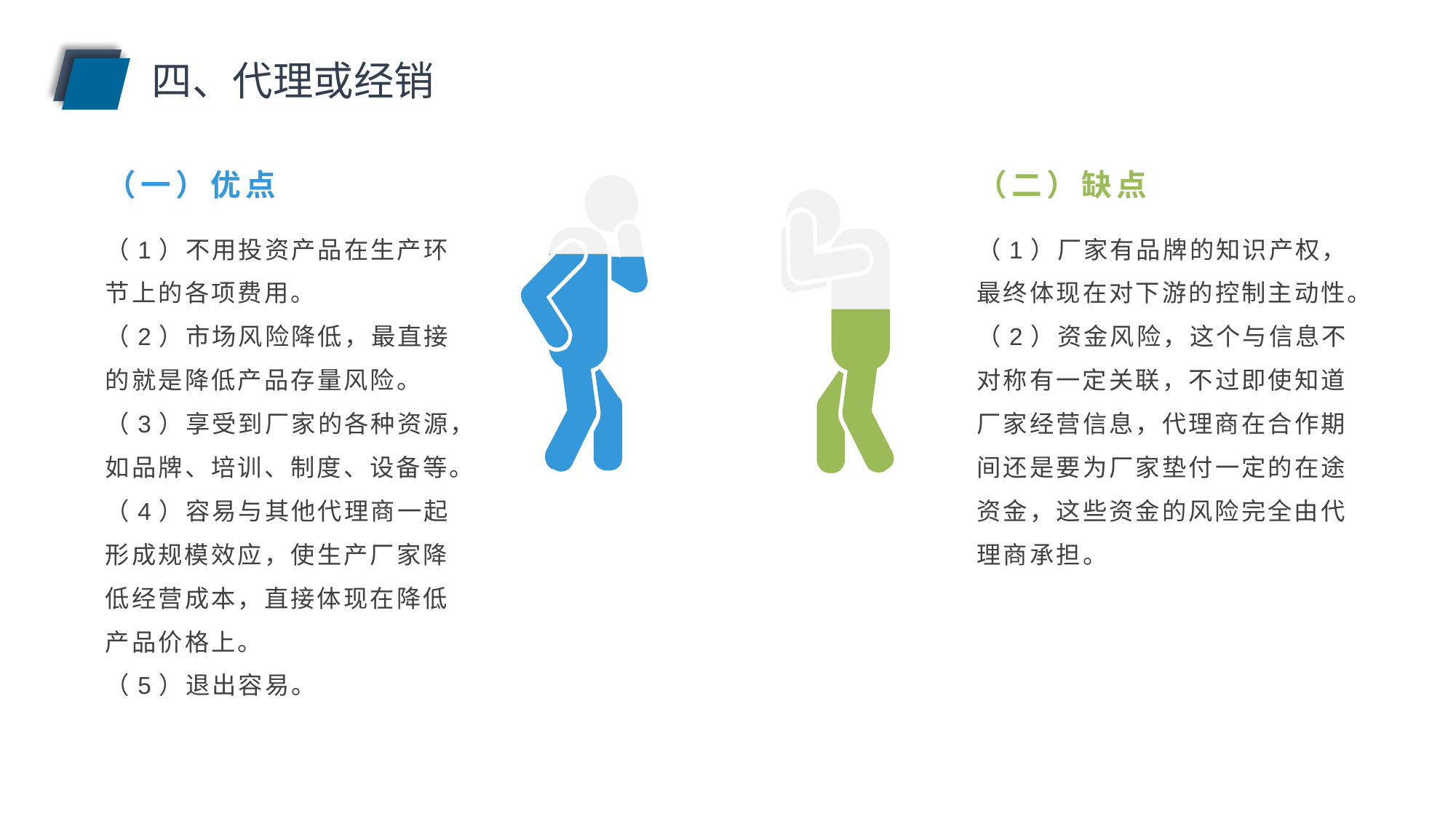

四、代理或经销
（一）优点
（二）缺点
（1）不用投资产品在生产环节上的各项费用。
（2）市场风险降低，最直接的就是降低产品存量风险。
（3）享受到厂家的各种资源，如品牌、培训、制度、设备等。
（4）容易与其他代理商一起形成规模效应，使生产厂家降低经营成本，直接体现在降低产品价格上。
（5）退出容易。
（1）厂家有品牌的知识产权，最终体现在对下游的控制主动性。
（2）资金风险，这个与信息不对称有一定关联，不过即使知道厂家经营信息，代理商在合作期间还是要为厂家垫付一定的在途资金，这些资金的风险完全由代理商承担。